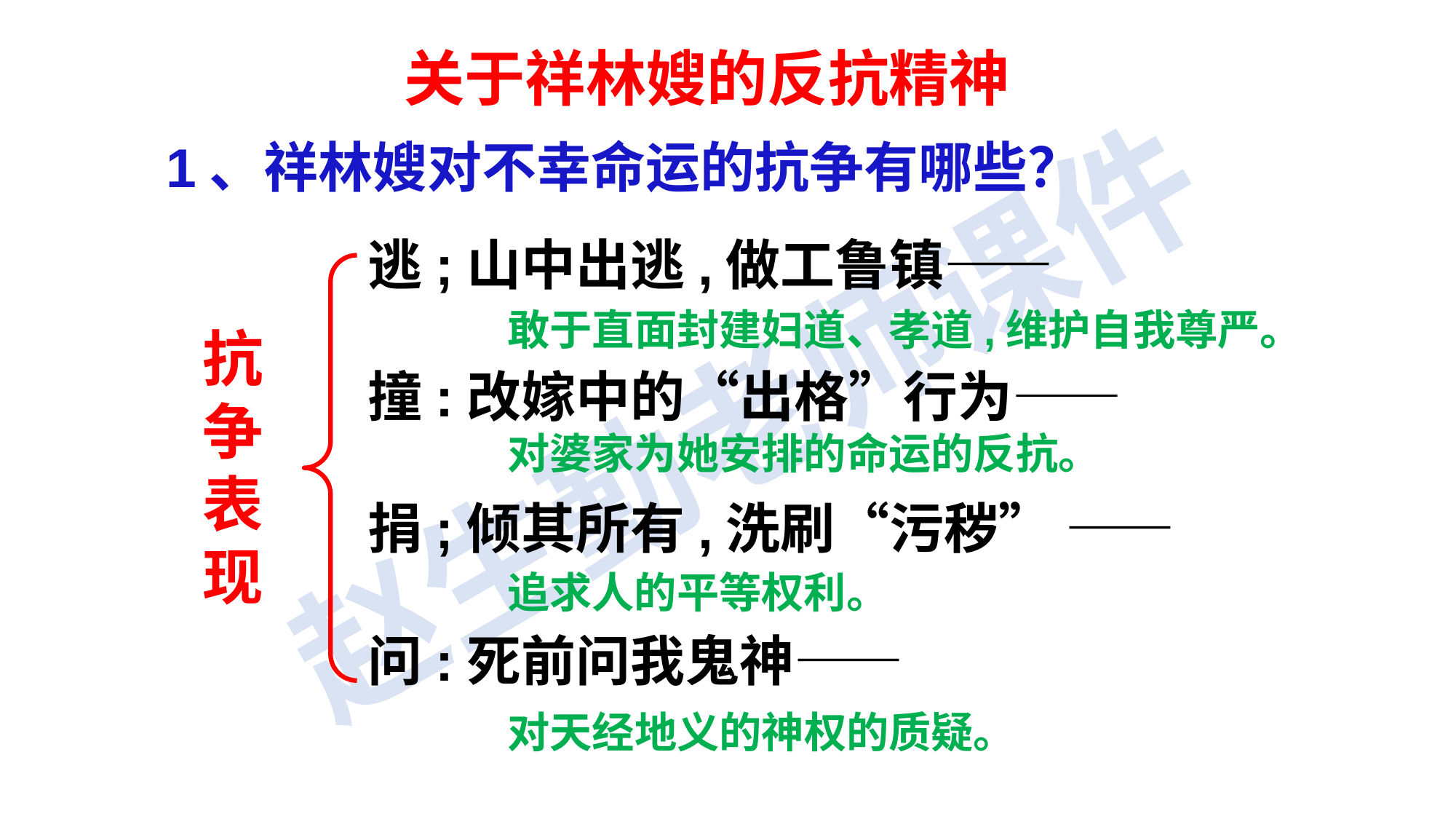

关于祥林嫂的反抗精神
1、祥林嫂对不幸命运的抗争有哪些？
逃;山中出逃,做工鲁镇——
撞:改嫁中的“出格”行为——
捐;倾其所有,洗刷“污秽” ——
问:死前问我鬼神——

敢于直面封建妇道、孝道,维护自我尊严。
抗争表现
对婆家为她安排的命运的反抗。
追求人的平等权利。

对天经地义的神权的质疑。